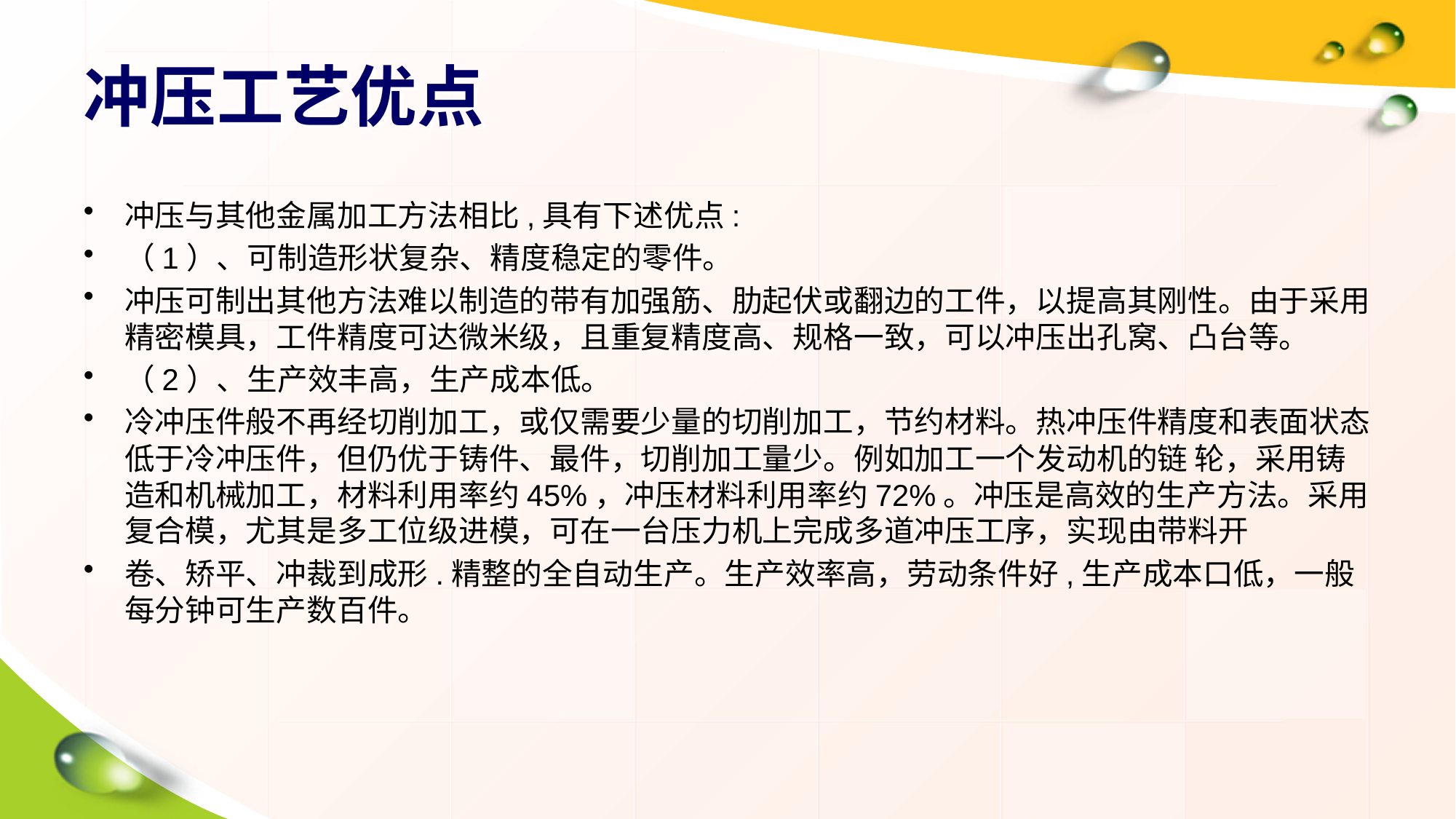

# 冲压工艺优点
冲压与其他金属加工方法相比,具有下述优点:
（1）、可制造形状复杂、精度稳定的零件。
冲压可制出其他方法难以制造的带有加强筋、肋起伏或翻边的工件，以提高其刚性。由于采用精密模具，工件精度可达微米级，且重复精度高、规格一致，可以冲压出孔窝、凸台等。
（2）、生产效丰高，生产成本低。
冷冲压件般不再经切削加工，或仅需要少量的切削加工，节约材料。热冲压件精度和表面状态低于冷冲压件，但仍优于铸件、最件，切削加工量少。例如加工一个发动机的链 轮，采用铸造和机械加工，材料利用率约45%，冲压材料利用率约72%。冲压是高效的生产方法。采用复合模，尤其是多工位级进模，可在一台压力机上完成多道冲压工序，实现由带料开
卷、矫平、冲裁到成形.精整的全自动生产。生产效率高，劳动条件好,生产成本口低，一般每分钟可生产数百件。